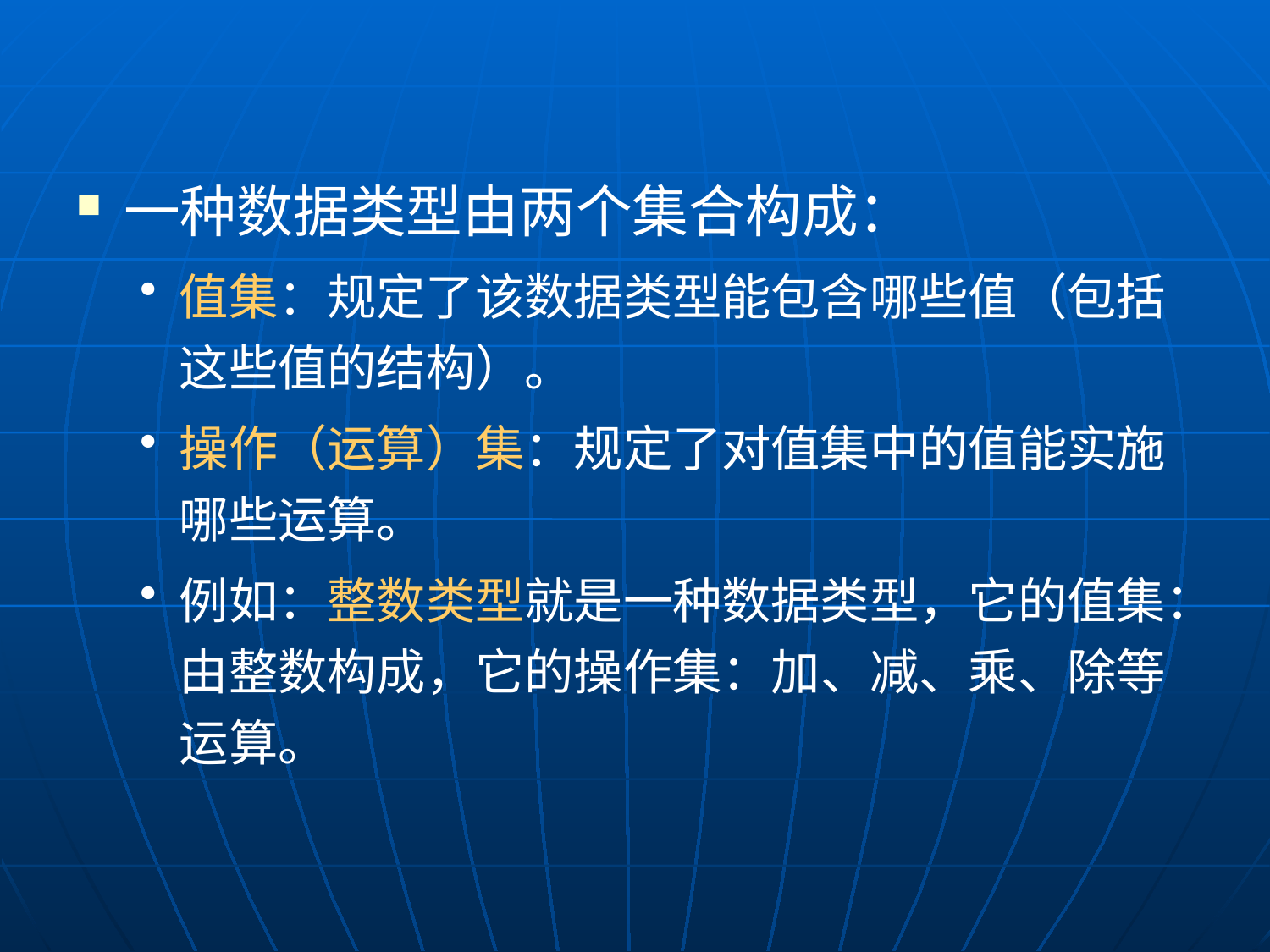

一种数据类型由两个集合构成：
值集：规定了该数据类型能包含哪些值（包括这些值的结构）。
操作（运算）集：规定了对值集中的值能实施哪些运算。
例如：整数类型就是一种数据类型，它的值集：由整数构成，它的操作集：加、减、乘、除等运算。